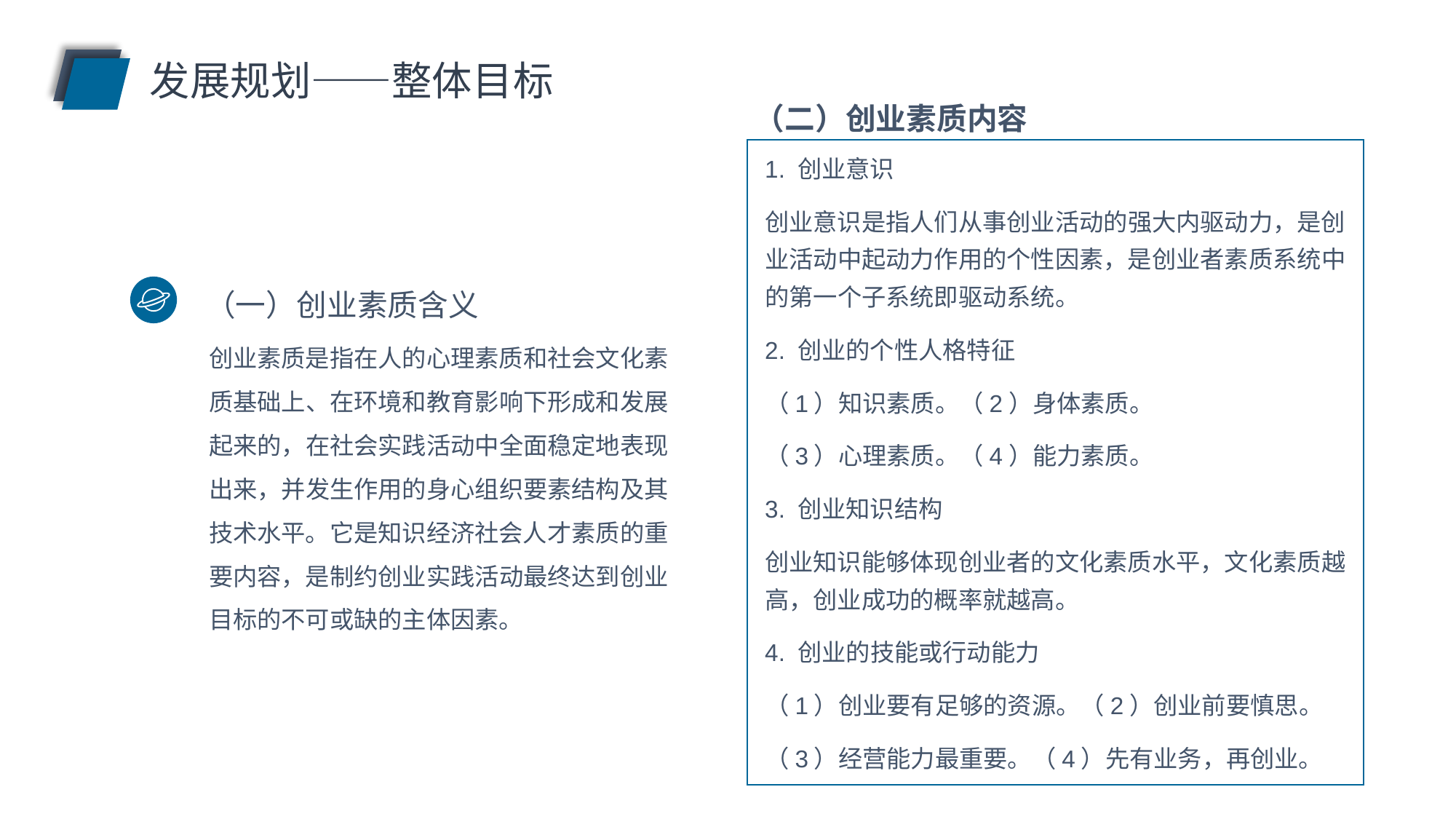

发展规划——整体目标
（二）创业素质内容

1. 创业意识
创业意识是指人们从事创业活动的强大内驱动力，是创业活动中起动力作用的个性因素，是创业者素质系统中的第一个子系统即驱动系统。
2. 创业的个性人格特征
（1）知识素质。（2）身体素质。
（3）心理素质。（4）能力素质。
3. 创业知识结构
创业知识能够体现创业者的文化素质水平，文化素质越高，创业成功的概率就越高。
4. 创业的技能或行动能力
（1）创业要有足够的资源。（2）创业前要慎思。
（3）经营能力最重要。（4）先有业务，再创业。
（一）创业素质含义

创业素质是指在人的心理素质和社会文化素质基础上、在环境和教育影响下形成和发展起来的，在社会实践活动中全面稳定地表现出来，并发生作用的身心组织要素结构及其技术水平。它是知识经济社会人才素质的重要内容，是制约创业实践活动最终达到创业目标的不可或缺的主体因素。